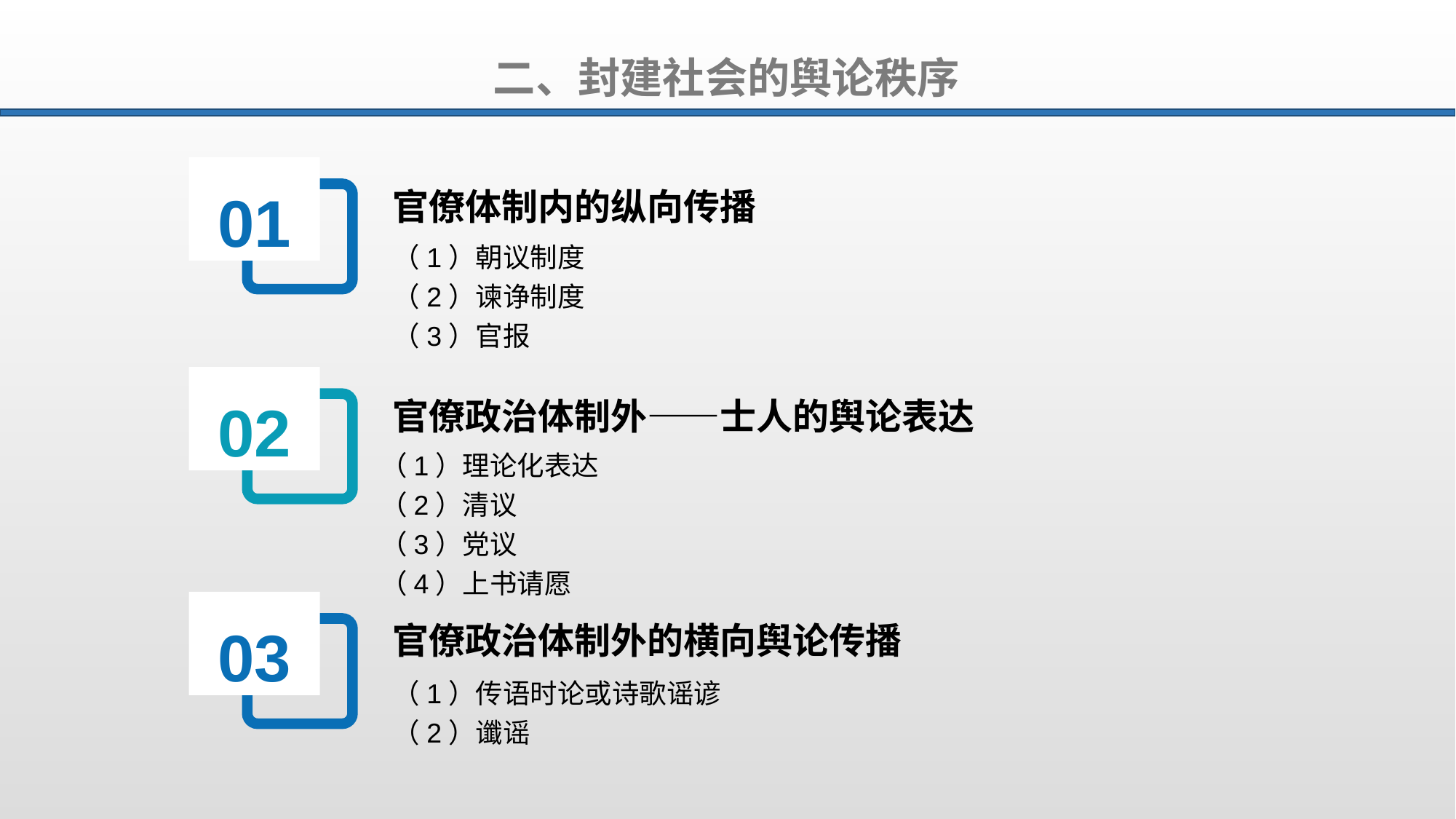

二、封建社会的舆论秩序

01
官僚体制内的纵向传播

（1）朝议制度
（2）谏诤制度
（3）官报
02
官僚政治体制外——士人的舆论表达

（1）理论化表达
（2）清议
（3）党议
（4）上书请愿
03
官僚政治体制外的横向舆论传播

（1）传语时论或诗歌谣谚
（2）谶谣